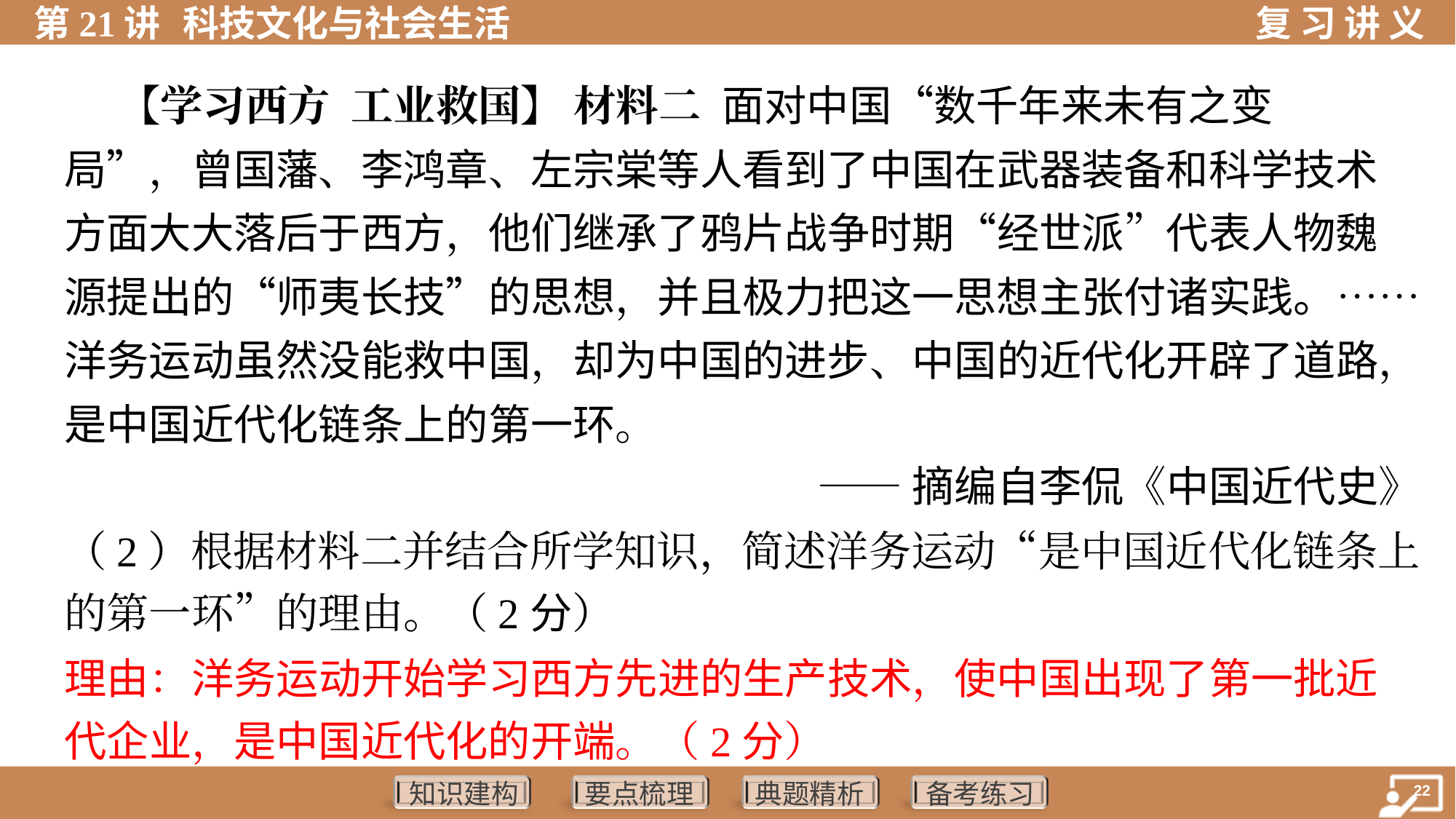

【学习西方  工业救国】 材料二  面对中国“数千年来未有之变
局”，曾国藩、李鸿章、左宗棠等人看到了中国在武器装备和科学技术
方面大大落后于西方，他们继承了鸦片战争时期“经世派”代表人物魏
源提出的“师夷长技”的思想，并且极力把这一思想主张付诸实践。……
洋务运动虽然没能救中国，却为中国的进步、中国的近代化开辟了道路，
是中国近代化链条上的第一环。
——摘编自李侃《中国近代史》
（2）根据材料二并结合所学知识，简述洋务运动“是中国近代化链条上
的第一环”的理由。（2分）
理由：洋务运动开始学习西方先进的生产技术，使中国出现了第一批近
代企业，是中国近代化的开端。（2分）